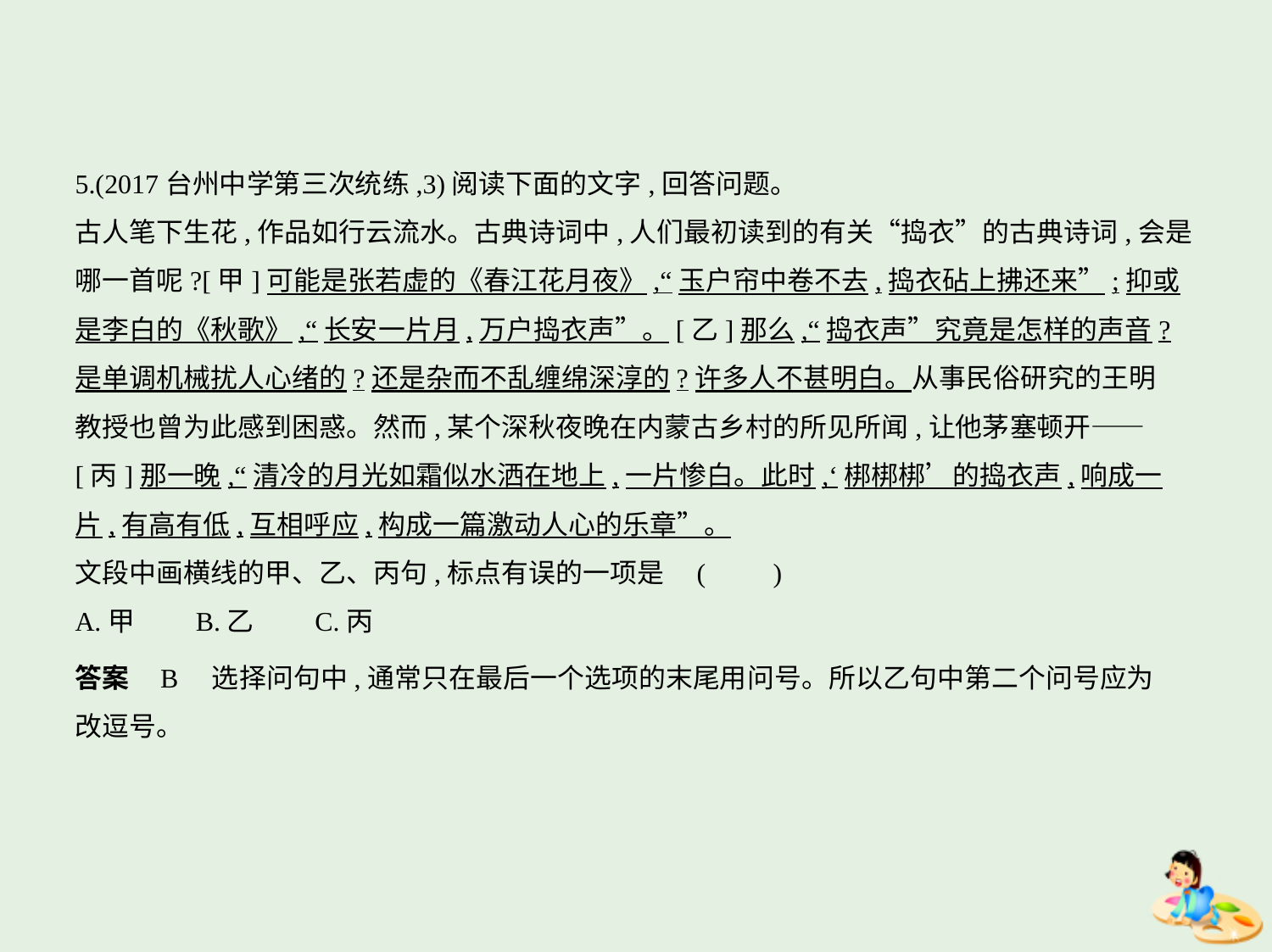

5.(2017台州中学第三次统练,3)阅读下面的文字,回答问题。
古人笔下生花,作品如行云流水。古典诗词中,人们最初读到的有关“捣衣”的古典诗词,会是
哪一首呢?[甲]可能是张若虚的《春江花月夜》,“玉户帘中卷不去,捣衣砧上拂还来”;抑或
是李白的《秋歌》,“长安一片月,万户捣衣声”。[乙]那么,“捣衣声”究竟是怎样的声音?
是单调机械扰人心绪的?还是杂而不乱缠绵深淳的?许多人不甚明白。从事民俗研究的王明
教授也曾为此感到困惑。然而,某个深秋夜晚在内蒙古乡村的所见所闻,让他茅塞顿开——
[丙]那一晚,“清冷的月光如霜似水洒在地上,一片惨白。此时,‘梆梆梆’的捣衣声,响成一
片,有高有低,互相呼应,构成一篇激动人心的乐章”。
文段中画横线的甲、乙、丙句,标点有误的一项是 (　　)
A.甲　　B.乙　　C.丙
答案    B　选择问句中,通常只在最后一个选项的末尾用问号。所以乙句中第二个问号应为
改逗号。